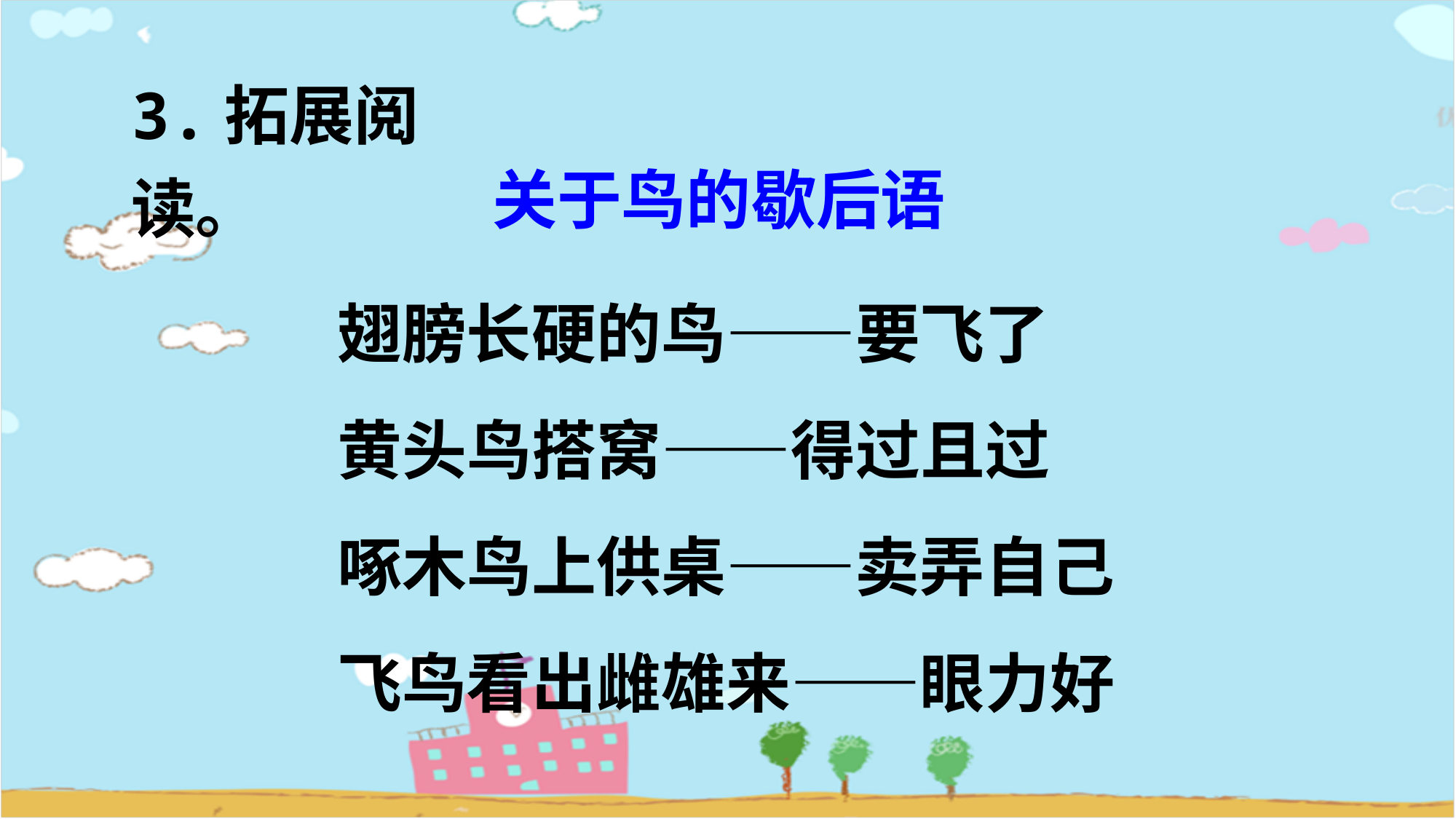

3.拓展阅读。
关于鸟的歇后语
翅膀长硬的鸟——要飞了
黄头鸟搭窝——得过且过
啄木鸟上供桌——卖弄自己
飞鸟看出雌雄来——眼力好